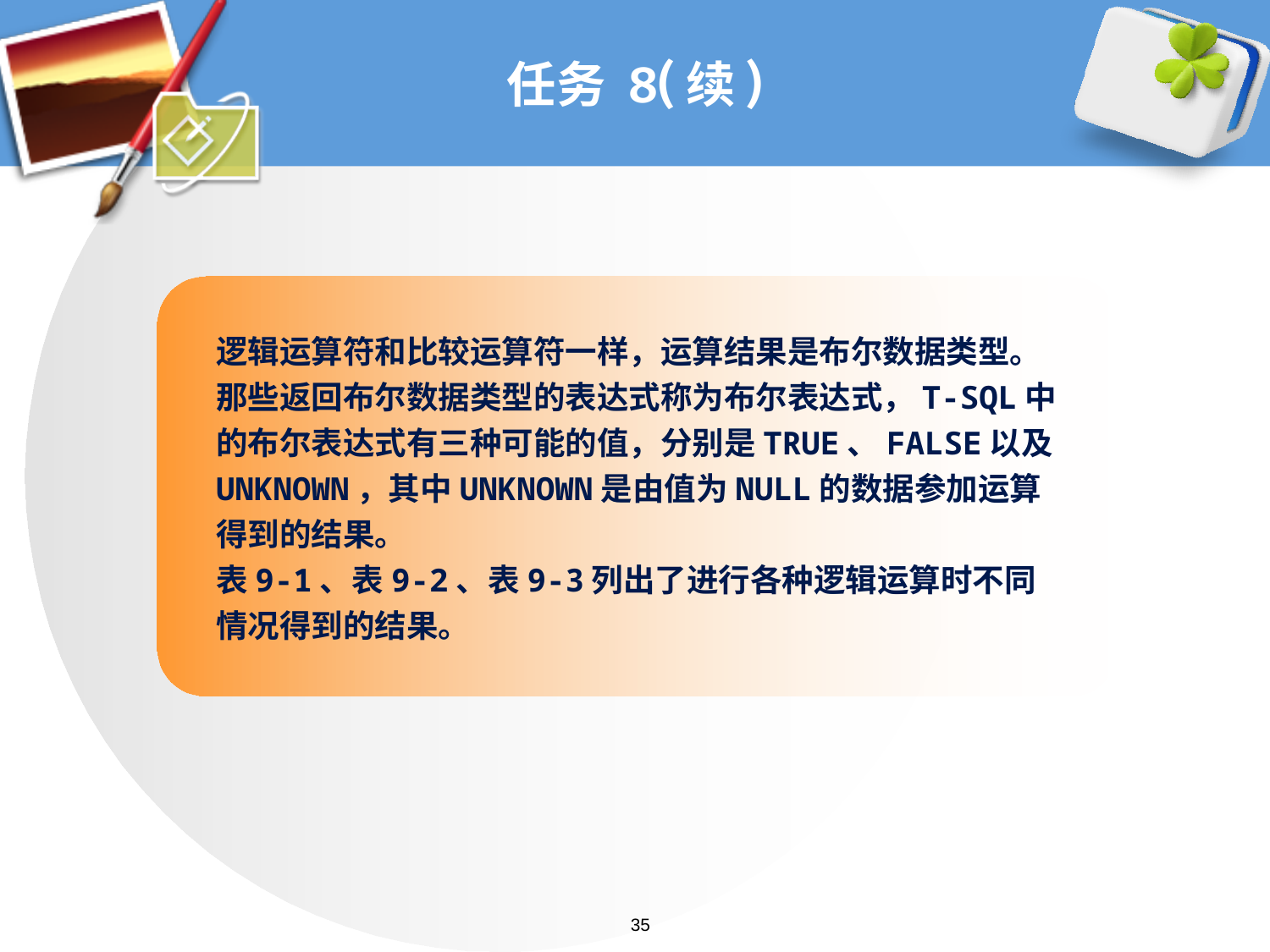

# 任务 8(续)

逻辑运算符和比较运算符一样，运算结果是布尔数据类型。那些返回布尔数据类型的表达式称为布尔表达式，T-SQL中的布尔表达式有三种可能的值，分别是TRUE、FALSE以及UNKNOWN，其中UNKNOWN是由值为NULL的数据参加运算得到的结果。
表9-1、表9-2、表9-3列出了进行各种逻辑运算时不同情况得到的结果。
35